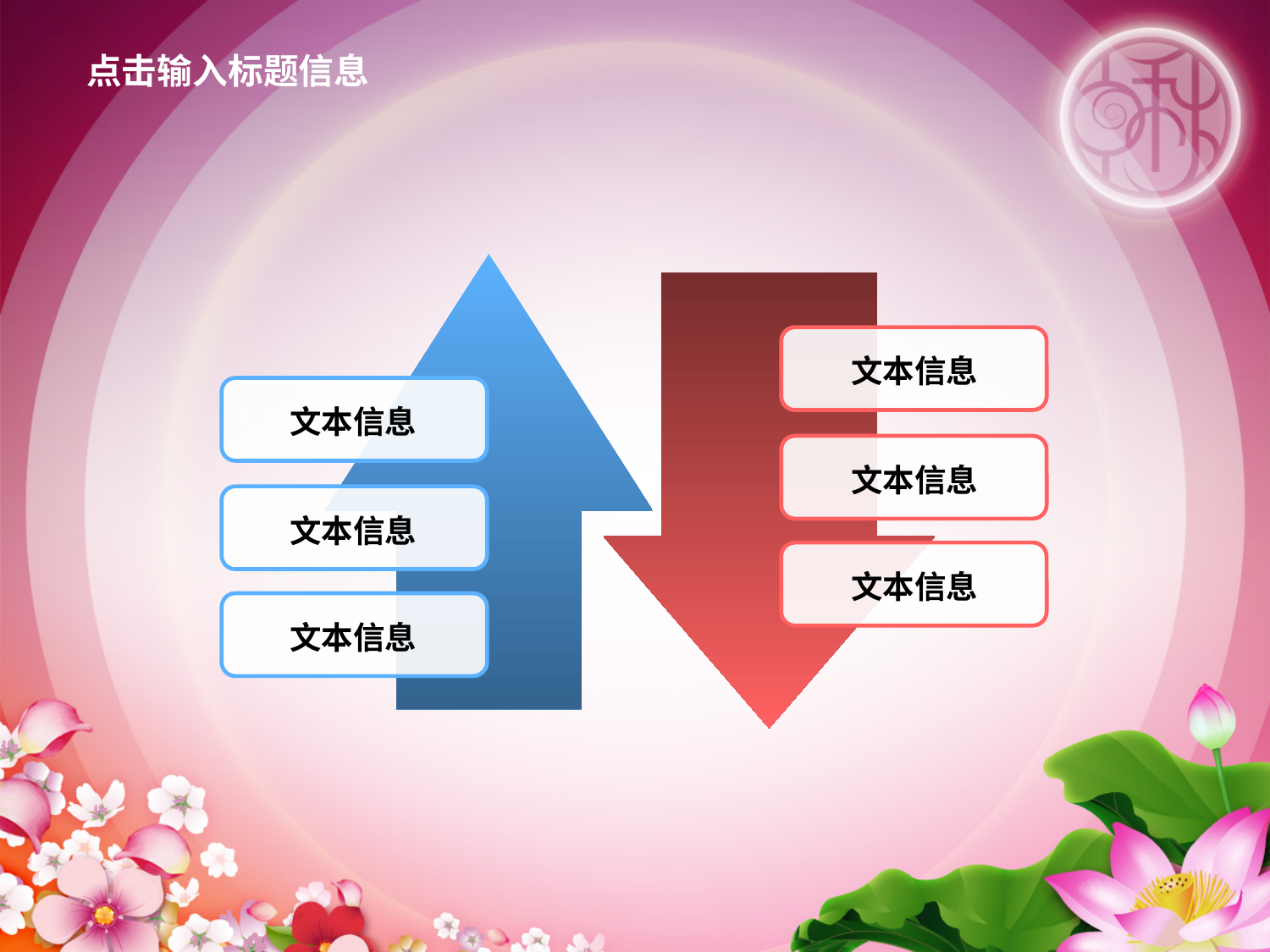

点击输入标题信息

文本信息

文本信息

文本信息

文本信息

文本信息

文本信息